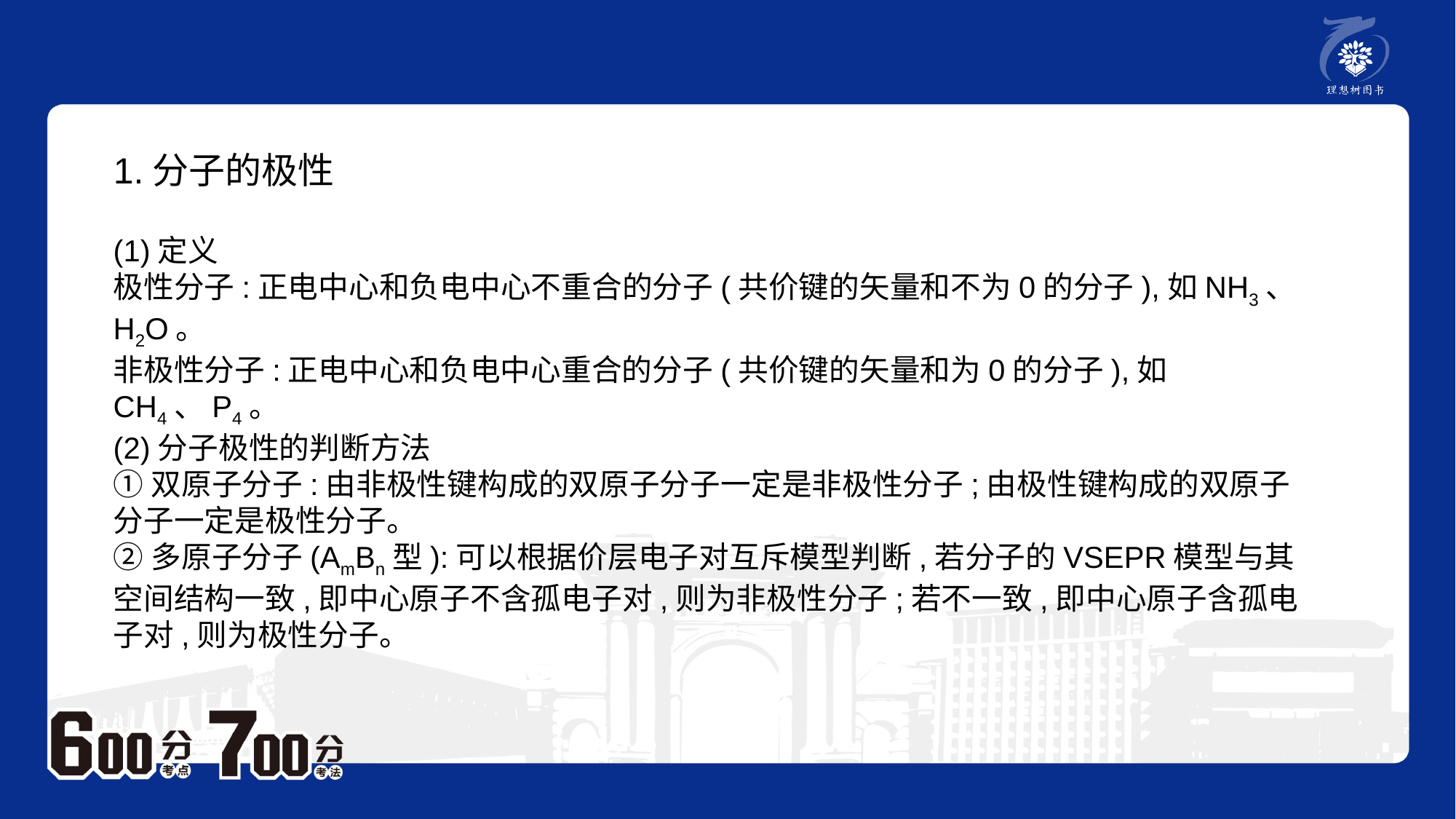

1.分子的极性
(1)定义
极性分子:正电中心和负电中心不重合的分子(共价键的矢量和不为0的分子),如NH3、H2O。
非极性分子:正电中心和负电中心重合的分子(共价键的矢量和为0的分子),如CH4、P4。
(2)分子极性的判断方法
①双原子分子:由非极性键构成的双原子分子一定是非极性分子;由极性键构成的双原子分子一定是极性分子。
②多原子分子(AmBn型):可以根据价层电子对互斥模型判断,若分子的VSEPR模型与其空间结构一致,即中心原子不含孤电子对,则为非极性分子;若不一致,即中心原子含孤电子对,则为极性分子。